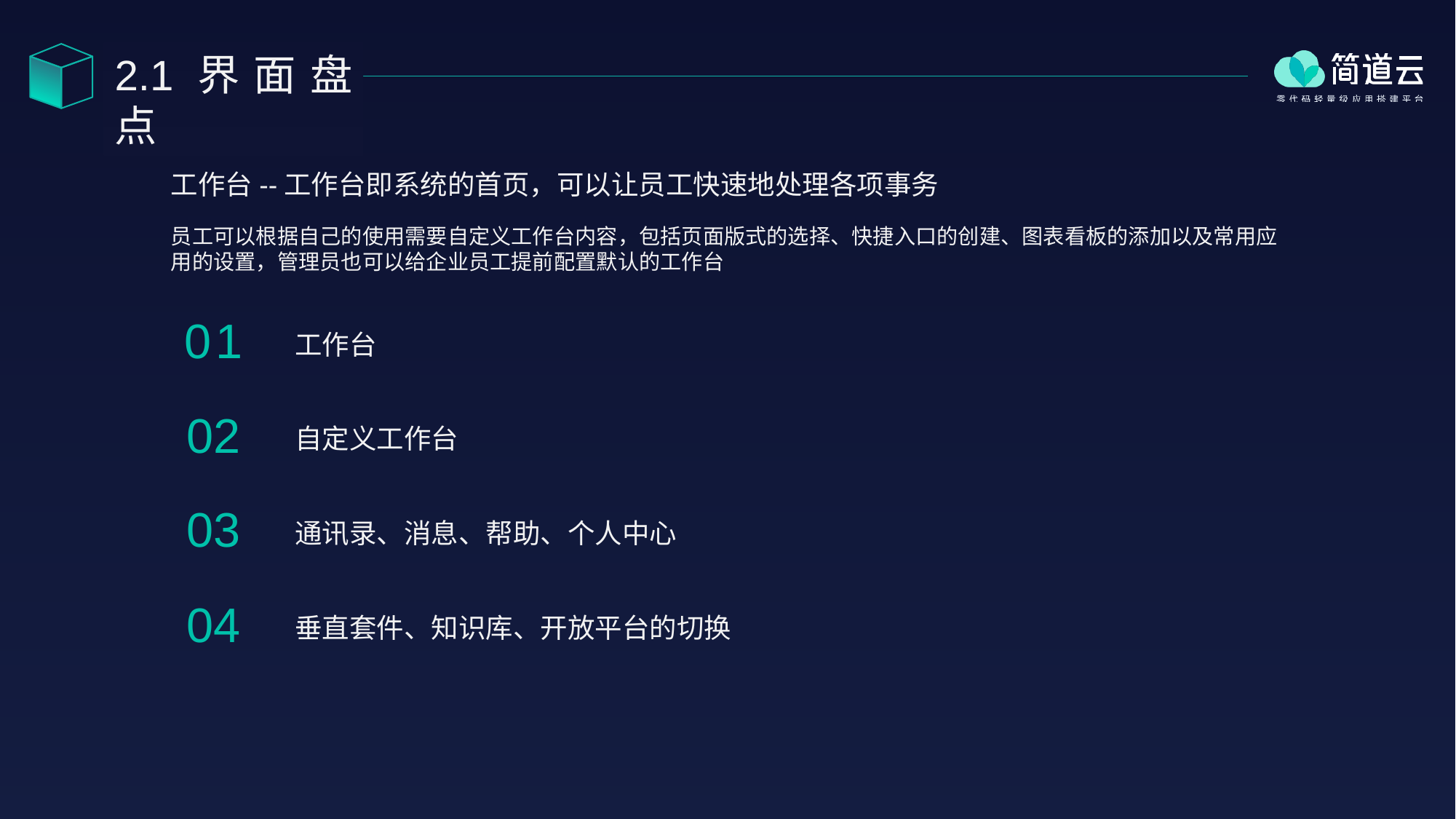

2.1界面盘点
工作台--工作台即系统的首页，可以让员工快速地处理各项事务
员工可以根据自己的使用需要自定义工作台内容，包括页面版式的选择、快捷入口的创建、图表看板的添加以及常用应用的设置，管理员也可以给企业员工提前配置默认的工作台
01
工作台
02
自定义工作台
03
通讯录、消息、帮助、个人中心
04
垂直套件、知识库、开放平台的切换